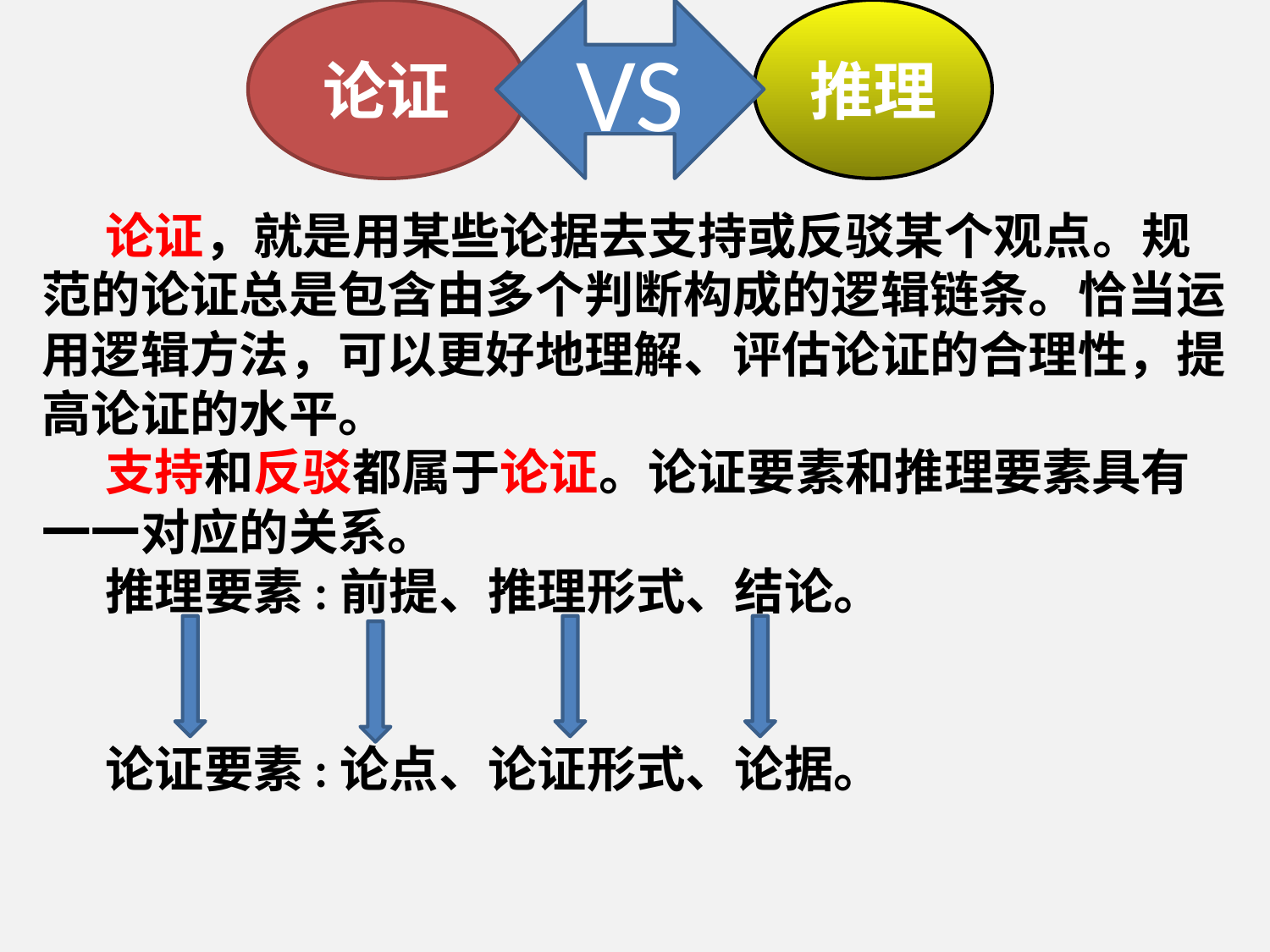

论证
VS
推理
论证，就是用某些论据去支持或反驳某个观点。规范的论证总是包含由多个判断构成的逻辑链条。恰当运用逻辑方法，可以更好地理解、评估论证的合理性，提高论证的水平。
支持和反驳都属于论证。论证要素和推理要素具有一一对应的关系。
推理要素:前提、推理形式、结论。

论证要素:论点、论证形式、论据。